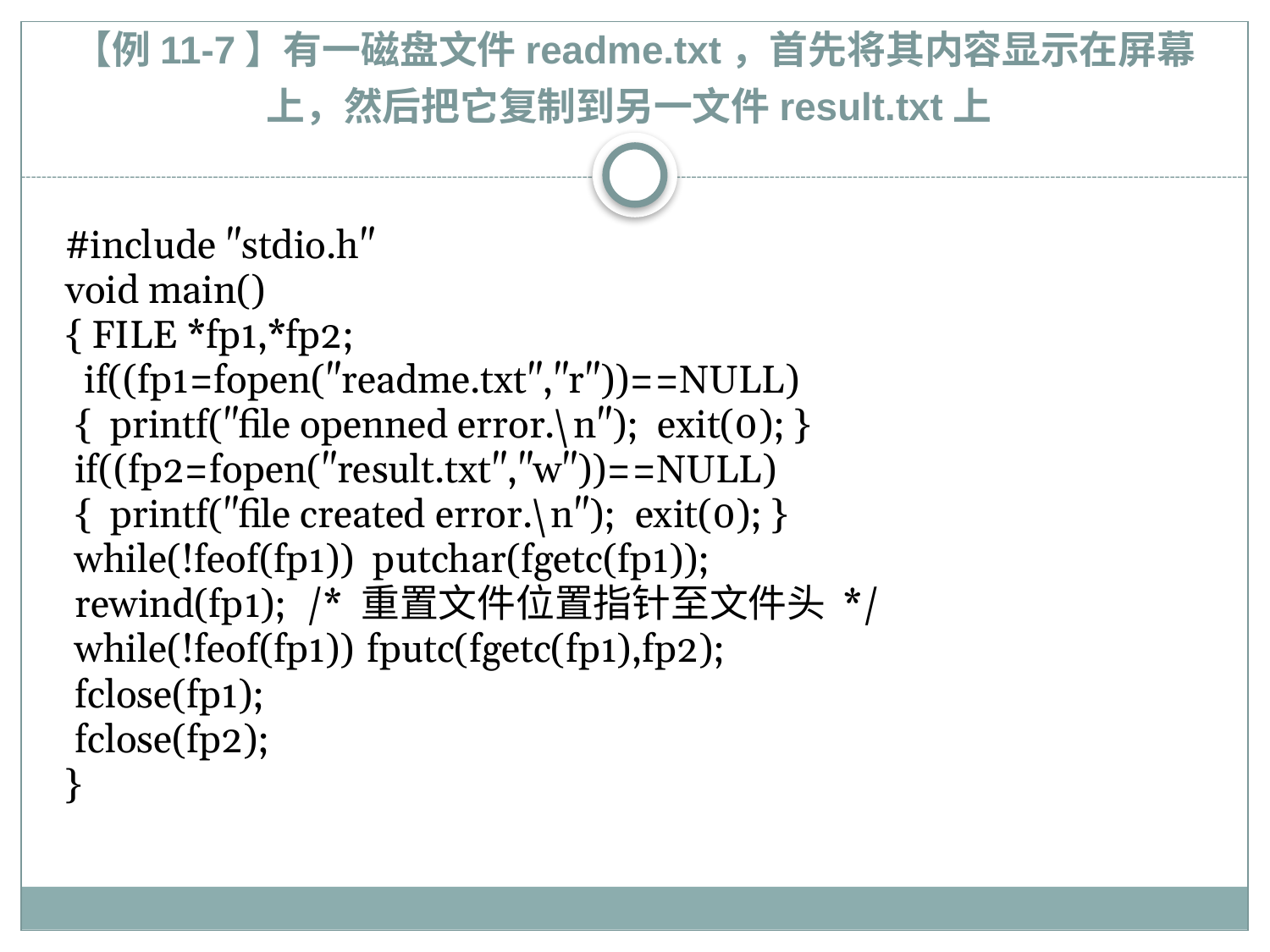

# 【例11-7】有一磁盘文件readme.txt，首先将其内容显示在屏幕上，然后把它复制到另一文件result.txt上
#include "stdio.h"
void main()
{ FILE *fp1,*fp2;
  if((fp1=fopen("readme.txt","r"))==NULL)
 {  printf("file openned error.\n");  exit(0); }
 if((fp2=fopen("result.txt","w"))==NULL)
 {  printf("file created error.\n");  exit(0); }
 while(!feof(fp1))  putchar(fgetc(fp1));
 rewind(fp1);  /* 重置文件位置指针至文件头 */
 while(!feof(fp1))	 fputc(fgetc(fp1),fp2);
 fclose(fp1);
 fclose(fp2);
}